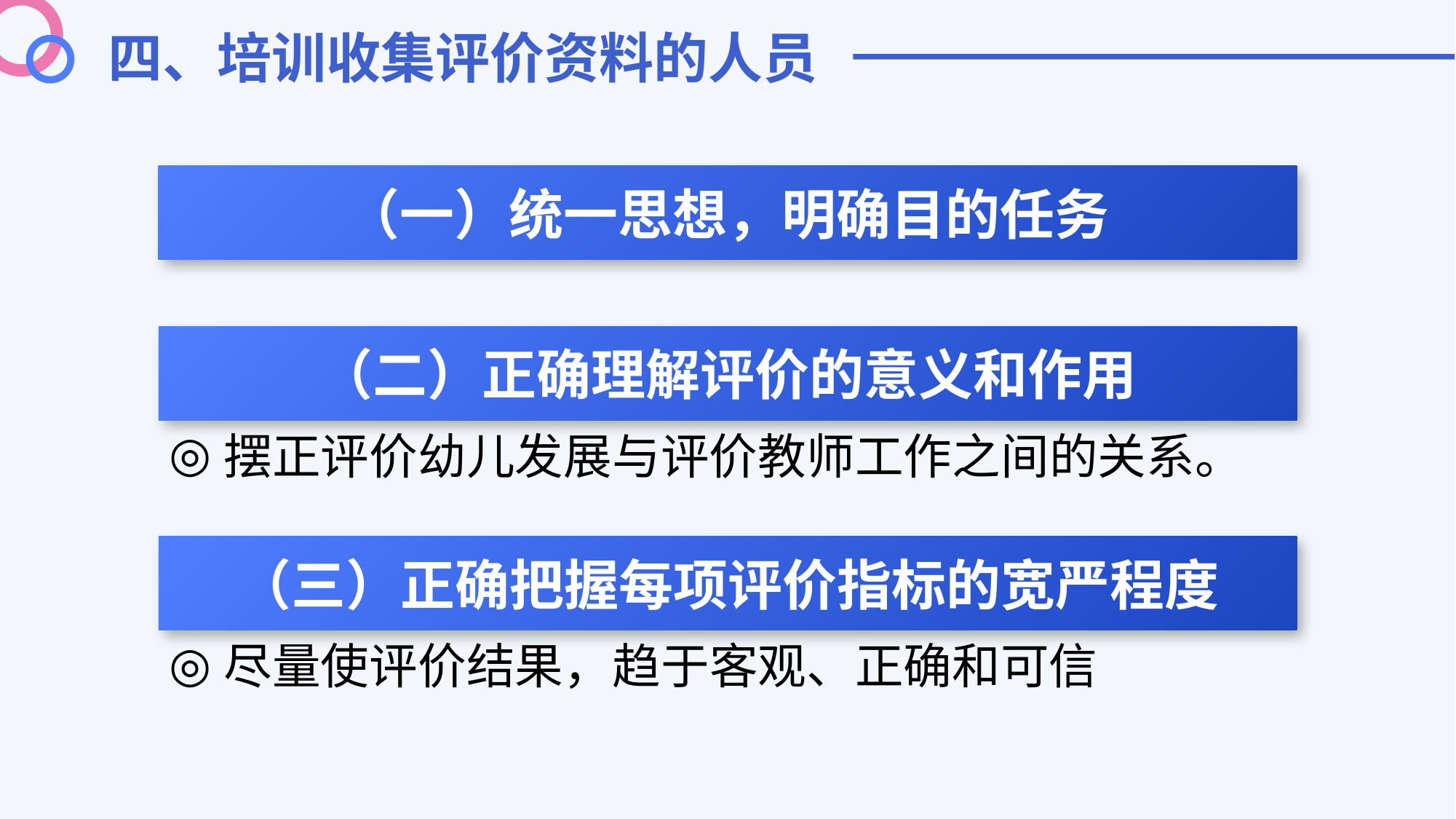

四、培训收集评价资料的人员

（一）统一思想，明确目的任务
（二）正确理解评价的意义和作用
摆正评价幼儿发展与评价教师工作之间的关系。
（三）正确把握每项评价指标的宽严程度
尽量使评价结果，趋于客观、正确和可信